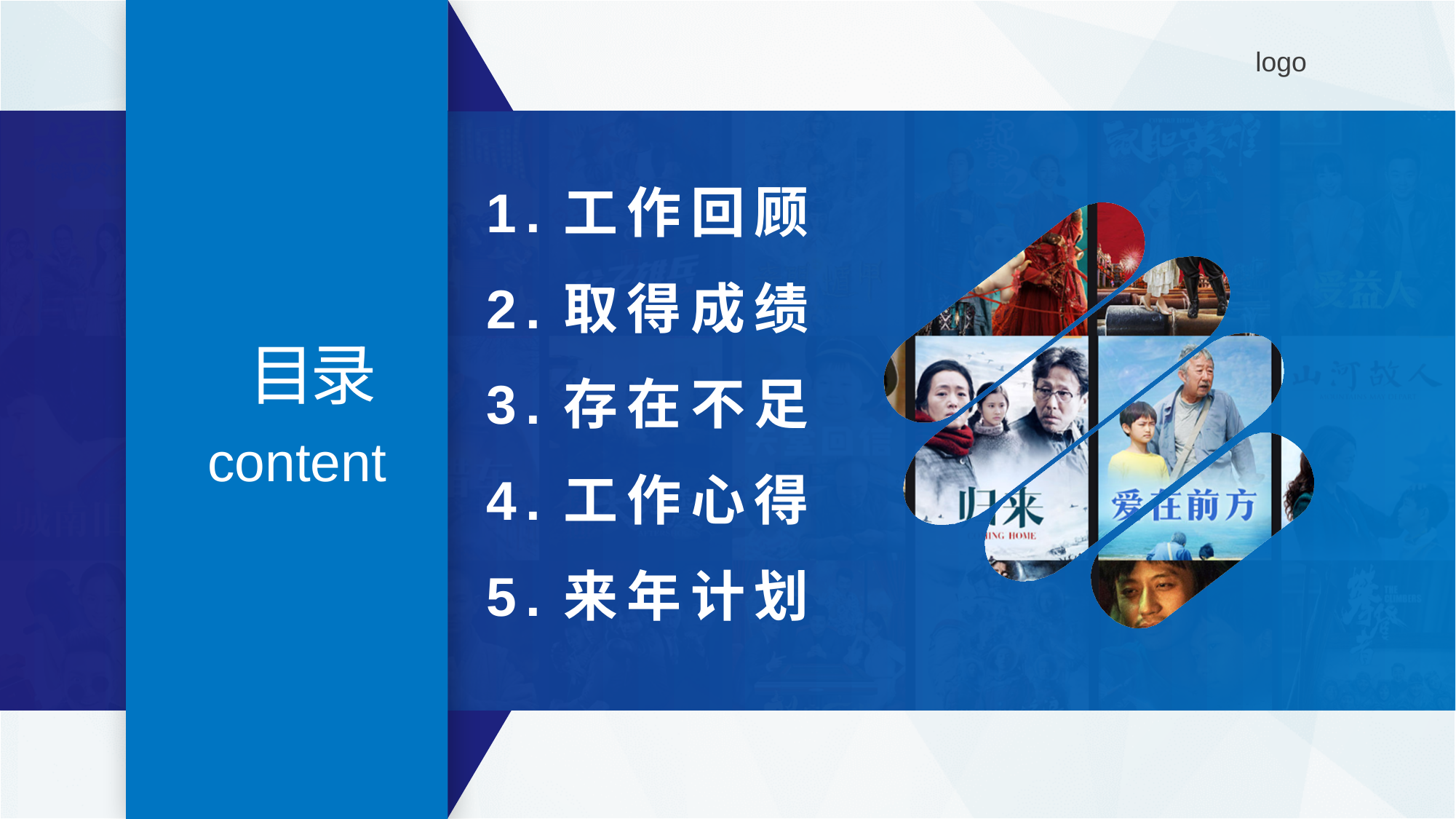

1.工作回顾
2.取得成绩
目录
3.存在不足
content
4.工作心得
5.来年计划